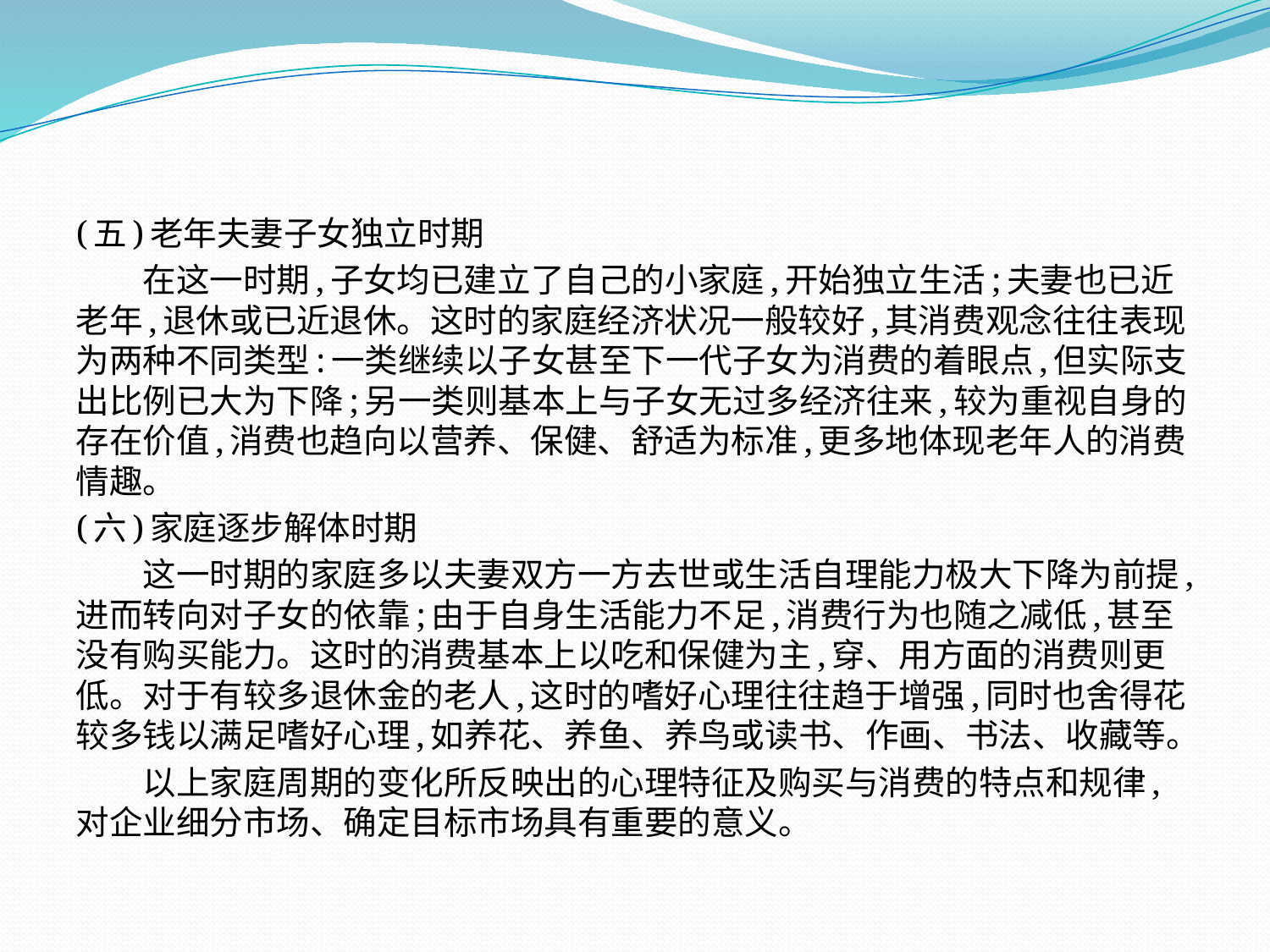

(五)老年夫妻子女独立时期
　　在这一时期,子女均已建立了自己的小家庭,开始独立生活;夫妻也已近老年,退休或已近退休。这时的家庭经济状况一般较好,其消费观念往往表现为两种不同类型:一类继续以子女甚至下一代子女为消费的着眼点,但实际支出比例已大为下降;另一类则基本上与子女无过多经济往来,较为重视自身的存在价值,消费也趋向以营养、保健、舒适为标准,更多地体现老年人的消费情趣。
(六)家庭逐步解体时期
　　这一时期的家庭多以夫妻双方一方去世或生活自理能力极大下降为前提,进而转向对子女的依靠;由于自身生活能力不足,消费行为也随之减低,甚至没有购买能力。这时的消费基本上以吃和保健为主,穿、用方面的消费则更低。对于有较多退休金的老人,这时的嗜好心理往往趋于增强,同时也舍得花较多钱以满足嗜好心理,如养花、养鱼、养鸟或读书、作画、书法、收藏等。
　　以上家庭周期的变化所反映出的心理特征及购买与消费的特点和规律,对企业细分市场、确定目标市场具有重要的意义。